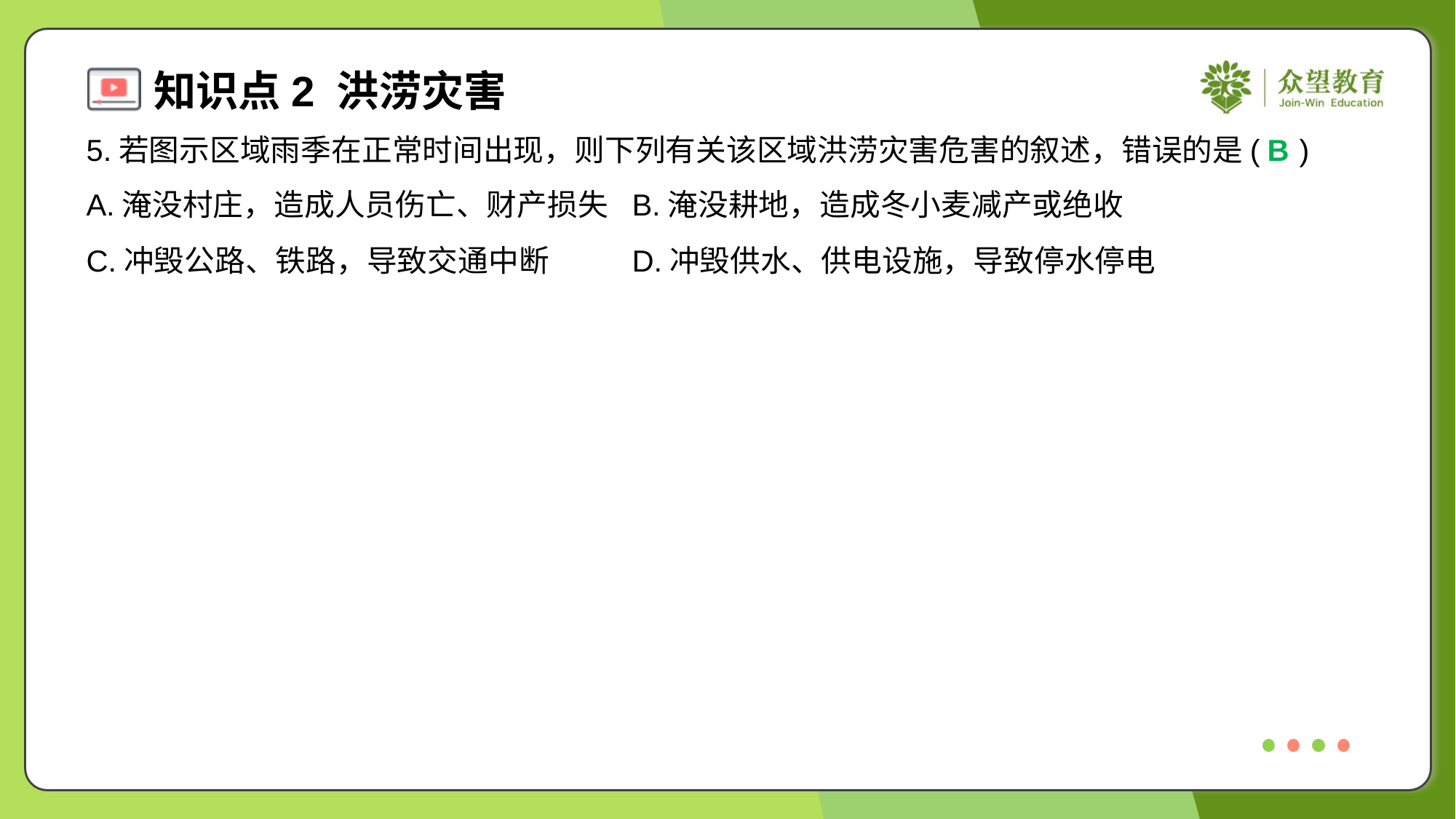

5.若图示区域雨季在正常时间出现，则下列有关该区域洪涝灾害危害的叙述，错误的是(     )
B
A.淹没村庄，造成人员伤亡、财产损失	B.淹没耕地，造成冬小麦减产或绝收
C.冲毁公路、铁路，导致交通中断	D.冲毁供水、供电设施，导致停水停电